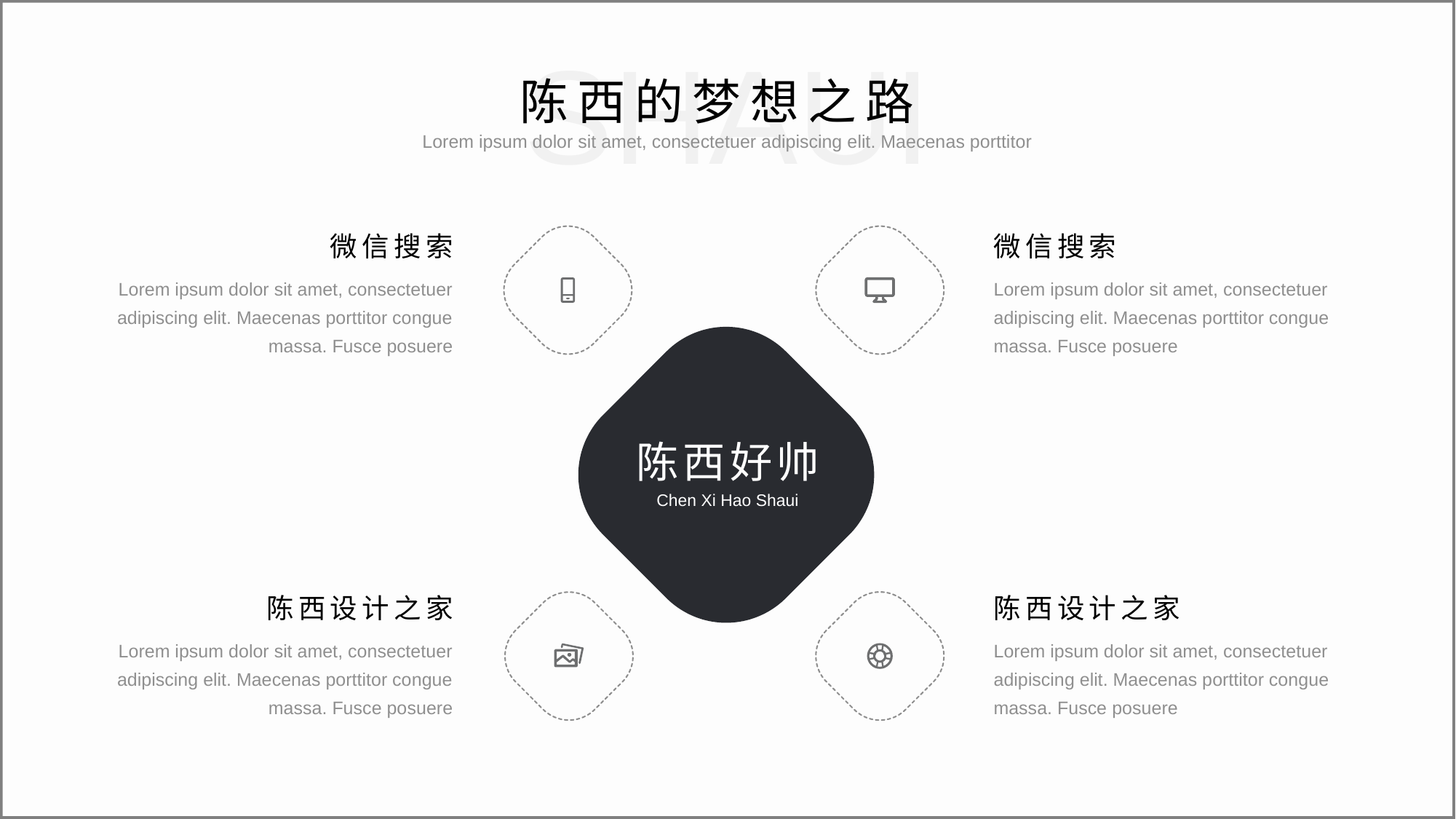

SHAUI
陈西的梦想之路
Lorem ipsum dolor sit amet, consectetuer adipiscing elit. Maecenas porttitor
微信搜索
微信搜索

Lorem ipsum dolor sit amet, consectetuer adipiscing elit. Maecenas porttitor congue massa. Fusce posuere
Lorem ipsum dolor sit amet, consectetuer adipiscing elit. Maecenas porttitor congue massa. Fusce posuere

陈西好帅
Chen Xi Hao Shaui
陈西设计之家
陈西设计之家

Lorem ipsum dolor sit amet, consectetuer adipiscing elit. Maecenas porttitor congue massa. Fusce posuere
Lorem ipsum dolor sit amet, consectetuer adipiscing elit. Maecenas porttitor congue massa. Fusce posuere